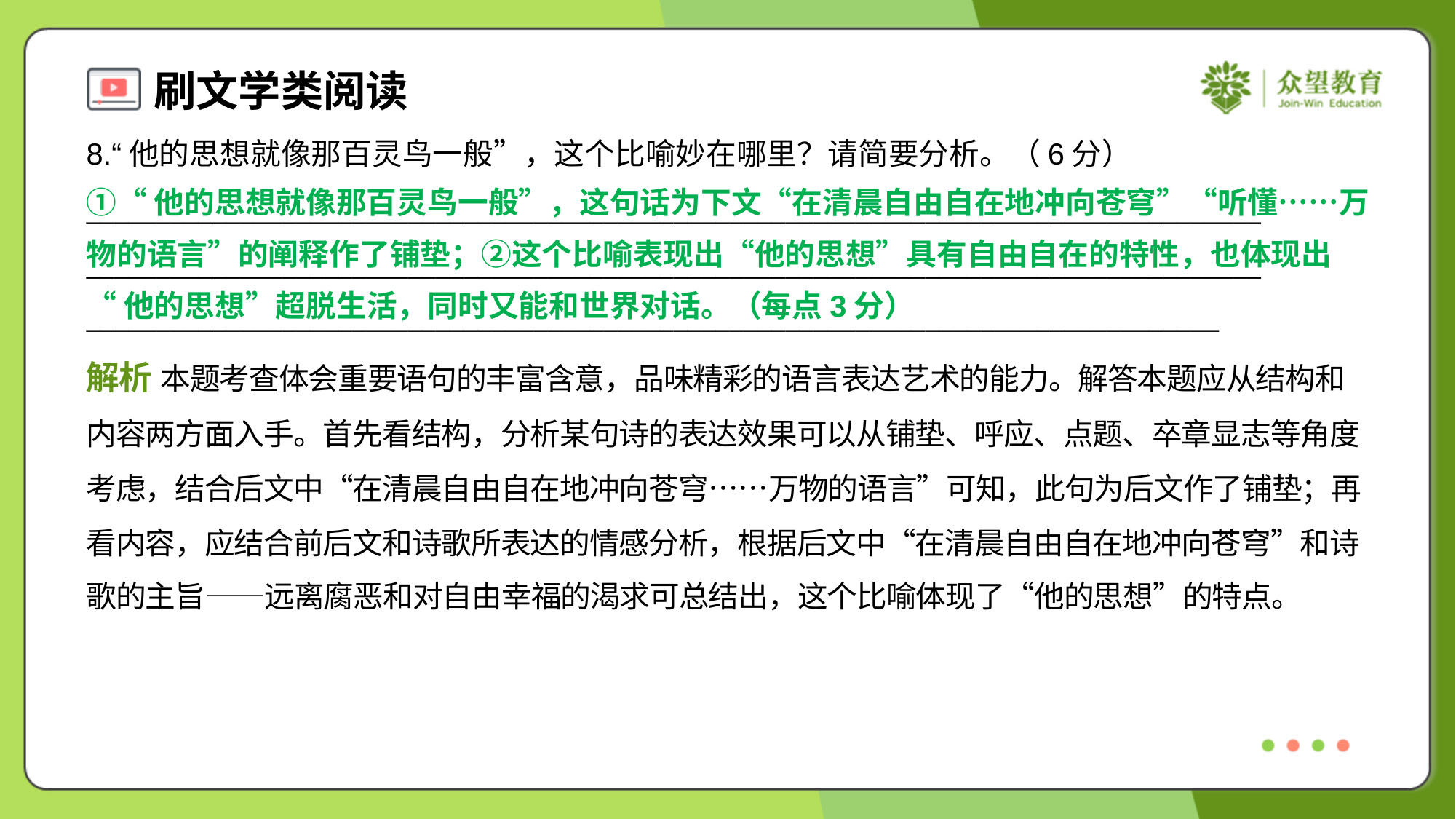

8.“他的思想就像那百灵鸟一般”，这个比喻妙在哪里？请简要分析。（6分）
①“他的思想就像那百灵鸟一般”，这句话为下文“在清晨自由自在地冲向苍穹”“听懂……万
物的语言”的阐释作了铺垫；②这个比喻表现出“他的思想”具有自由自在的特性，也体现出
“他的思想”超脱生活，同时又能和世界对话。（每点3分）
____________________________________________________________________________________
____________________________________________________________________________________
_________________________________________________________________________________
解析 本题考查体会重要语句的丰富含意，品味精彩的语言表达艺术的能力。解答本题应从结构和
内容两方面入手。首先看结构，分析某句诗的表达效果可以从铺垫、呼应、点题、卒章显志等角度
考虑，结合后文中“在清晨自由自在地冲向苍穹……万物的语言”可知，此句为后文作了铺垫；再
看内容，应结合前后文和诗歌所表达的情感分析，根据后文中“在清晨自由自在地冲向苍穹”和诗
歌的主旨——远离腐恶和对自由幸福的渴求可总结出，这个比喻体现了“他的思想”的特点。